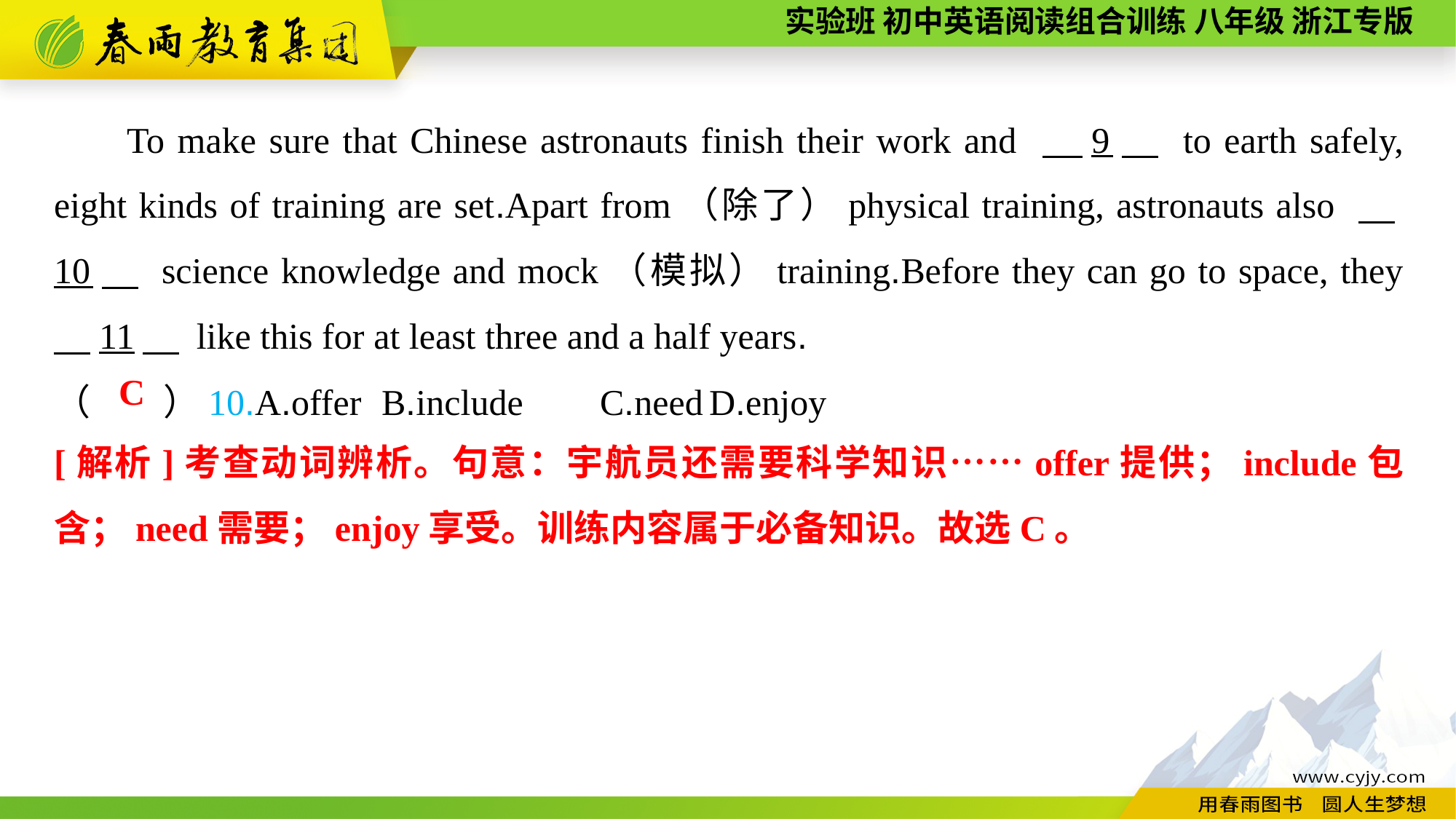

To make sure that Chinese astronauts finish their work and 　9　 to earth safely, eight kinds of training are set.Apart from（除了）physical training, astronauts also 　10　 science knowledge and mock（模拟）training.Before they can go to space, they 　11　 like this for at least three and a half years.
（　　）10.A.offer	B.include	C.need	D.enjoy
C
[解析]考查动词辨析。句意：宇航员还需要科学知识……offer提供；include包含；need需要；enjoy享受。训练内容属于必备知识。故选C。